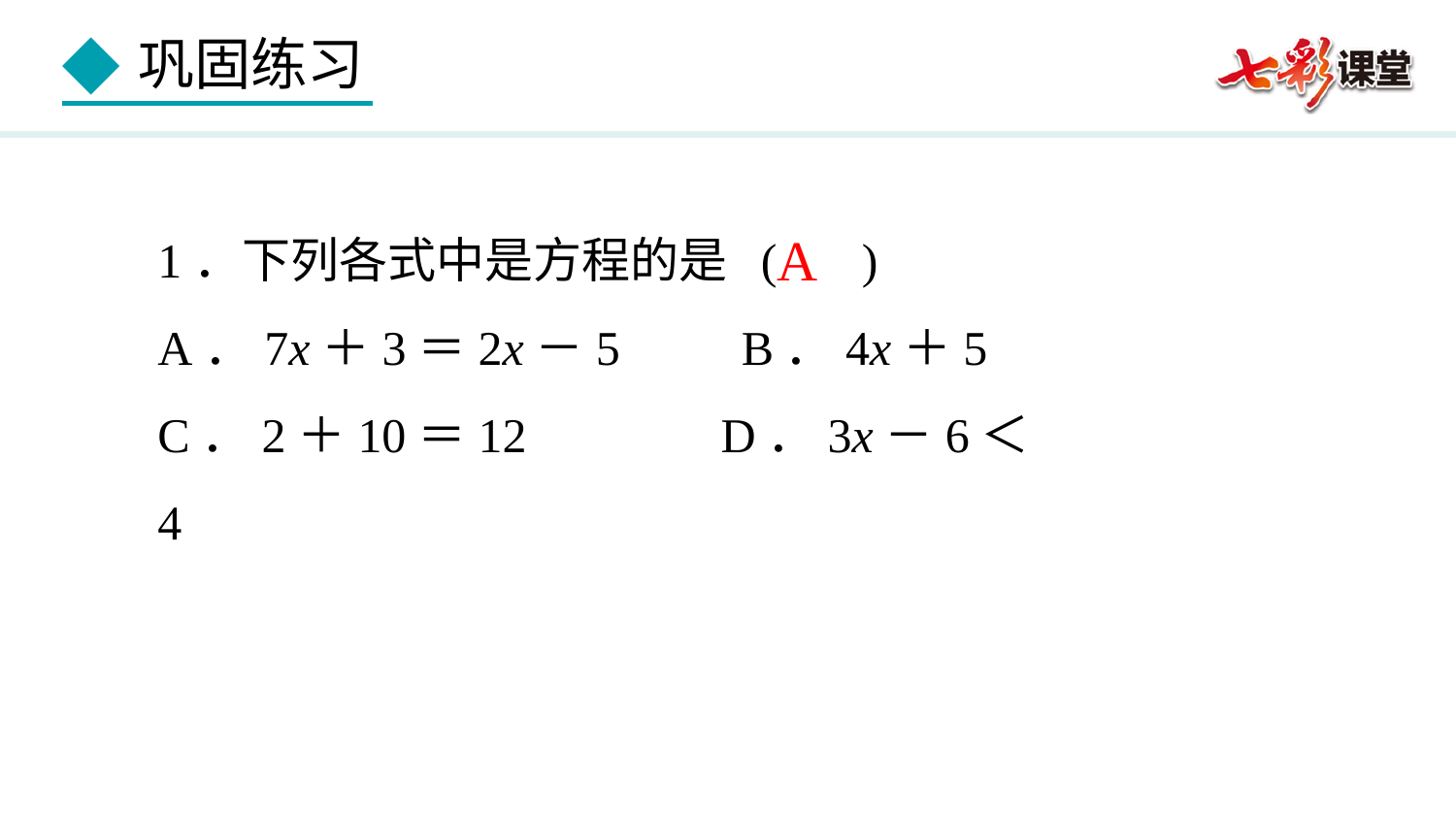

A
1．下列各式中是方程的是  (       )
A．7x＋3＝2x－5          B．4x＋5
C．2＋10＝12                D．3x－6＜4